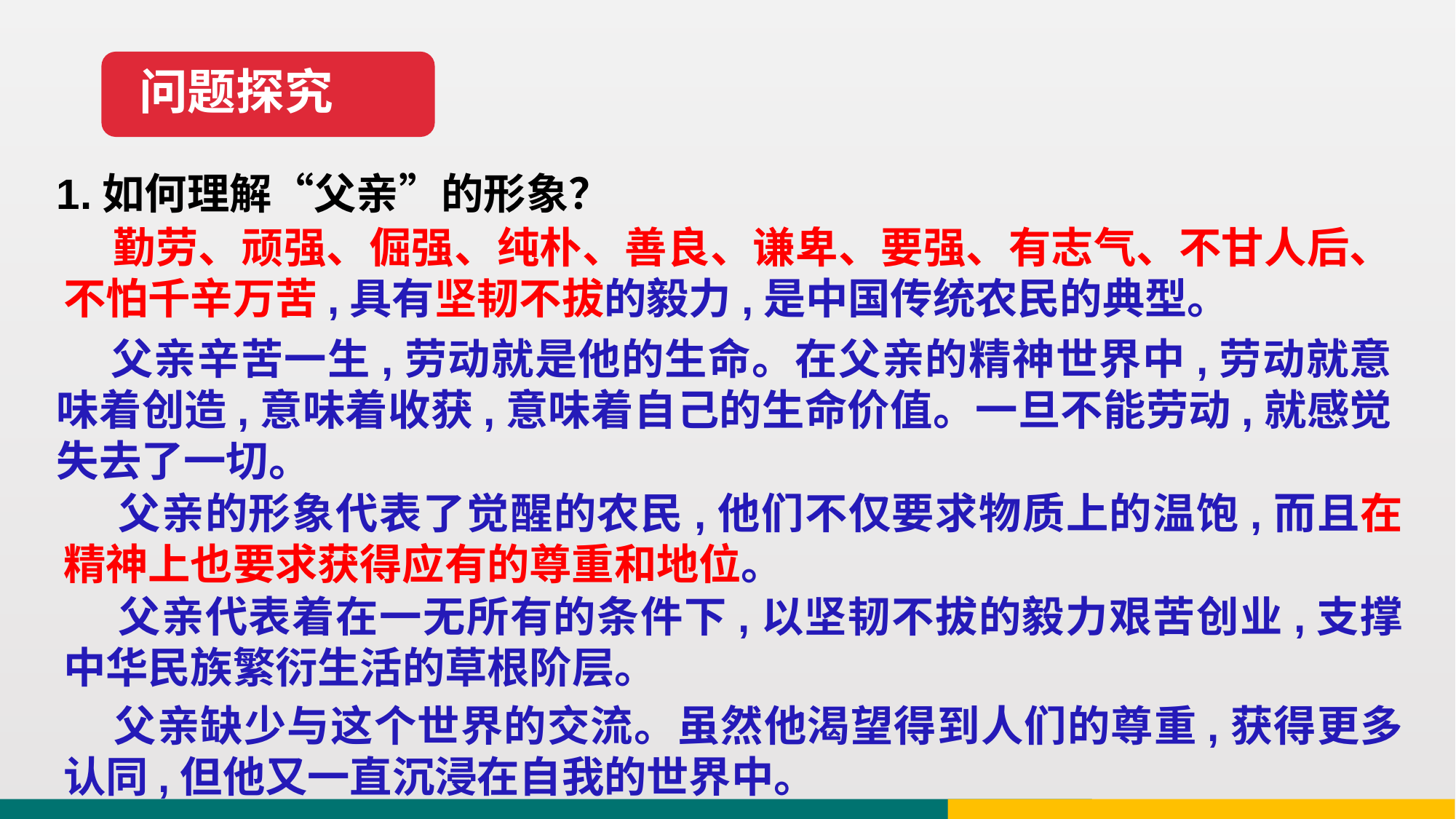

问题探究
1.如何理解“父亲”的形象？
    勤劳、顽强、倔强、纯朴、善良、谦卑、要强、有志气、不甘人后、不怕千辛万苦,具有坚韧不拔的毅力,是中国传统农民的典型。
    父亲辛苦一生,劳动就是他的生命。在父亲的精神世界中,劳动就意味着创造,意味着收获,意味着自己的生命价值。一旦不能劳动,就感觉失去了一切。
    父亲的形象代表了觉醒的农民,他们不仅要求物质上的温饱,而且在精神上也要求获得应有的尊重和地位。
    父亲代表着在一无所有的条件下,以坚韧不拔的毅力艰苦创业,支撑中华民族繁衍生活的草根阶层。
      父亲缺少与这个世界的交流。虽然他渴望得到人们的尊重,获得更多认同,但他又一直沉浸在自我的世界中。